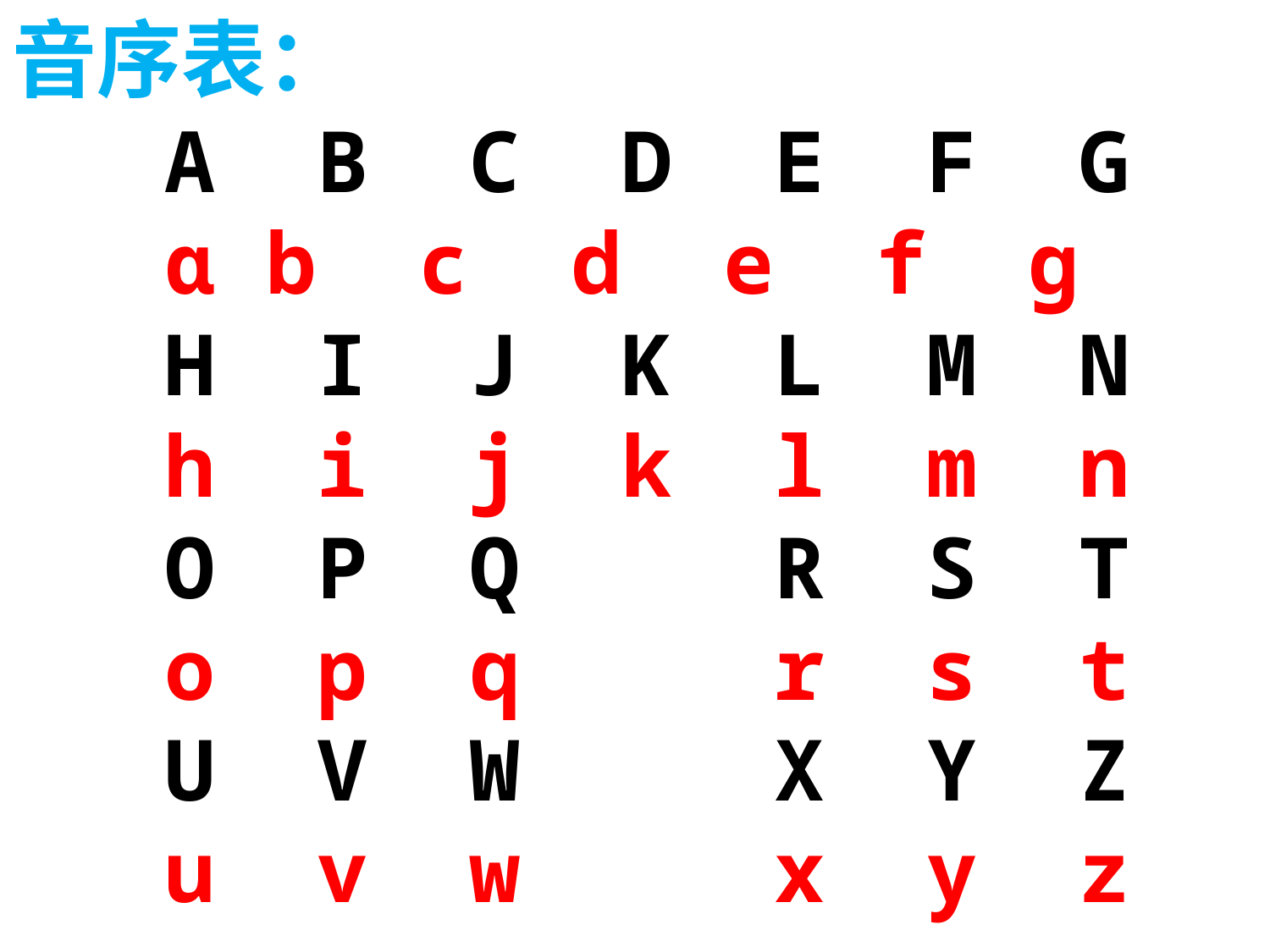

音序表：
   A  B  C  D  E  F  G
   ɑ b  c  d  e  f  ɡ
   H  I  J  K  L  M  N
   h  i  j  k  l  m  n
   O  P  Q     R  S  T
   o  p  q     r  s  t
   U  V  W     X  Y  Z
   u  v  w     x  y  z